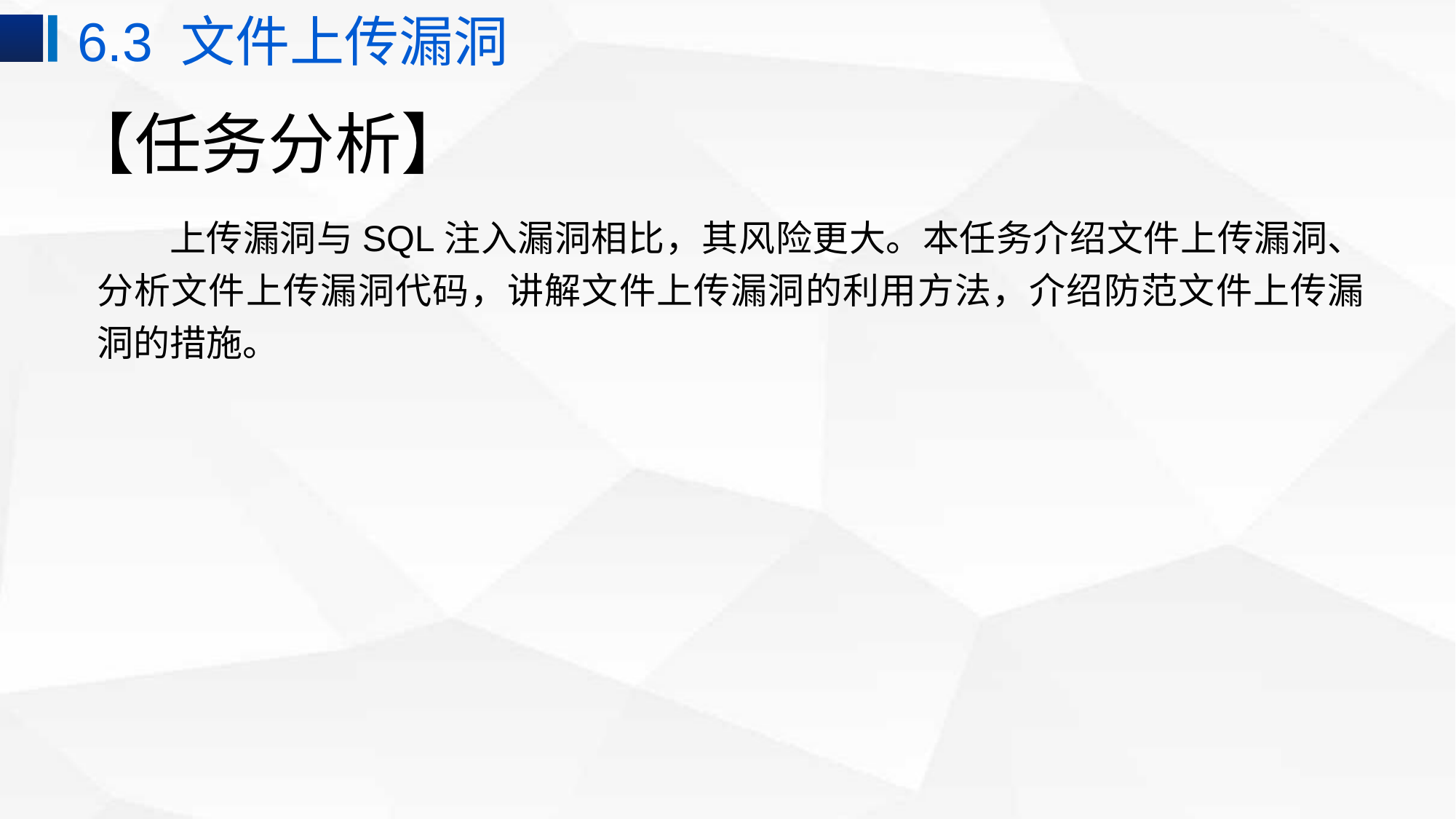

6.3 文件上传漏洞

# 【任务分析】
上传漏洞与SQL注入漏洞相比，其风险更大。本任务介绍文件上传漏洞、分析文件上传漏洞代码，讲解文件上传漏洞的利用方法，介绍防范文件上传漏洞的措施。